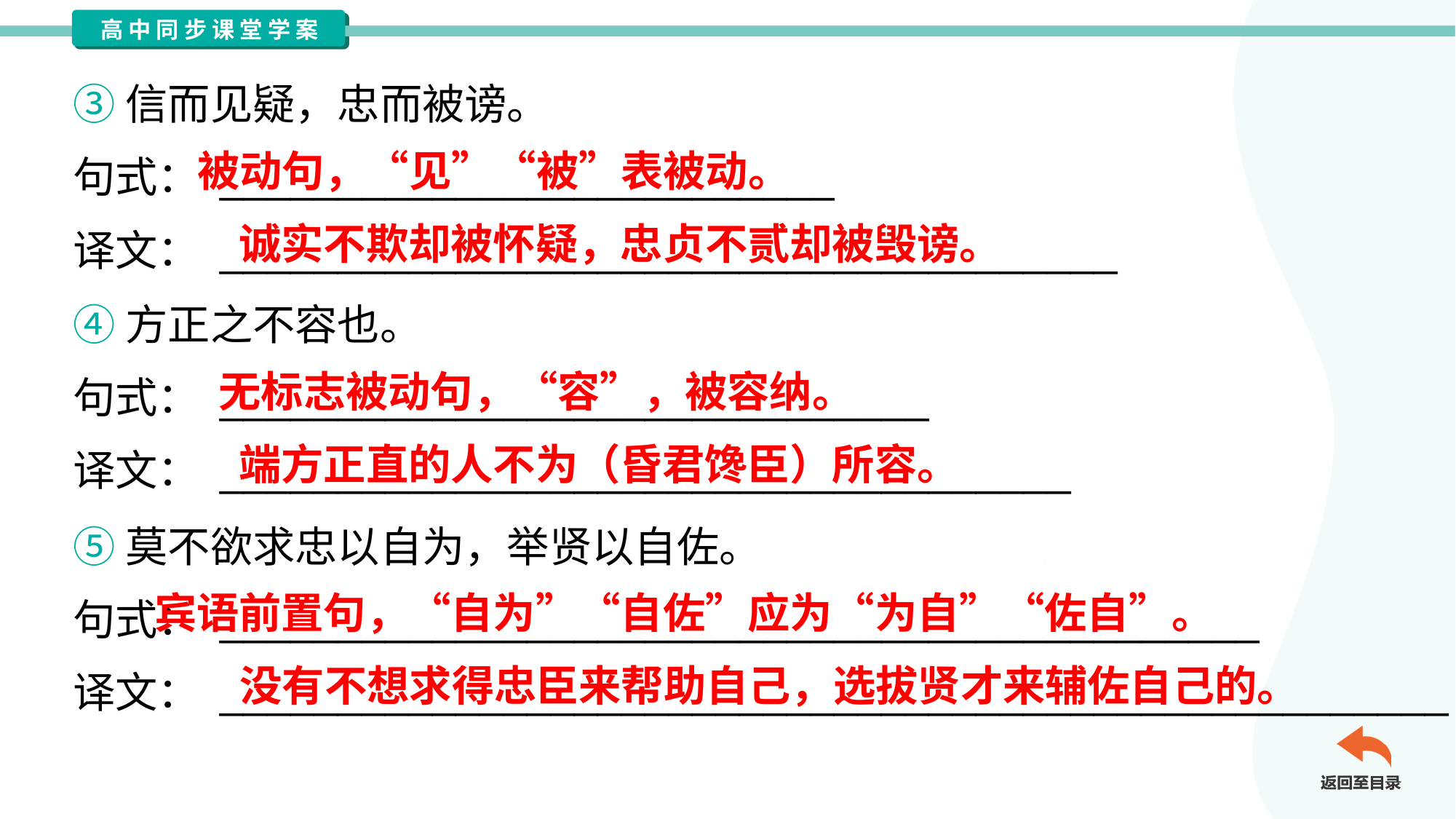

③信而见疑，忠而被谤。
句式： __________________________
译文： ______________________________________
被动句，“见”“被”表被动。
诚实不欺却被怀疑，忠贞不贰却被毁谤。
④方正之不容也。
句式： ______________________________
译文： ____________________________________
无标志被动句，“容”，被容纳。
端方正直的人不为（昏君馋臣）所容。
⑤莫不欲求忠以自为，举贤以自佐。
句式： ____________________________________________
译文： ____________________________________________________
宾语前置句，“自为”“自佐”应为“为自”“佐自”。
没有不想求得忠臣来帮助自己，选拔贤才来辅佐自己的。